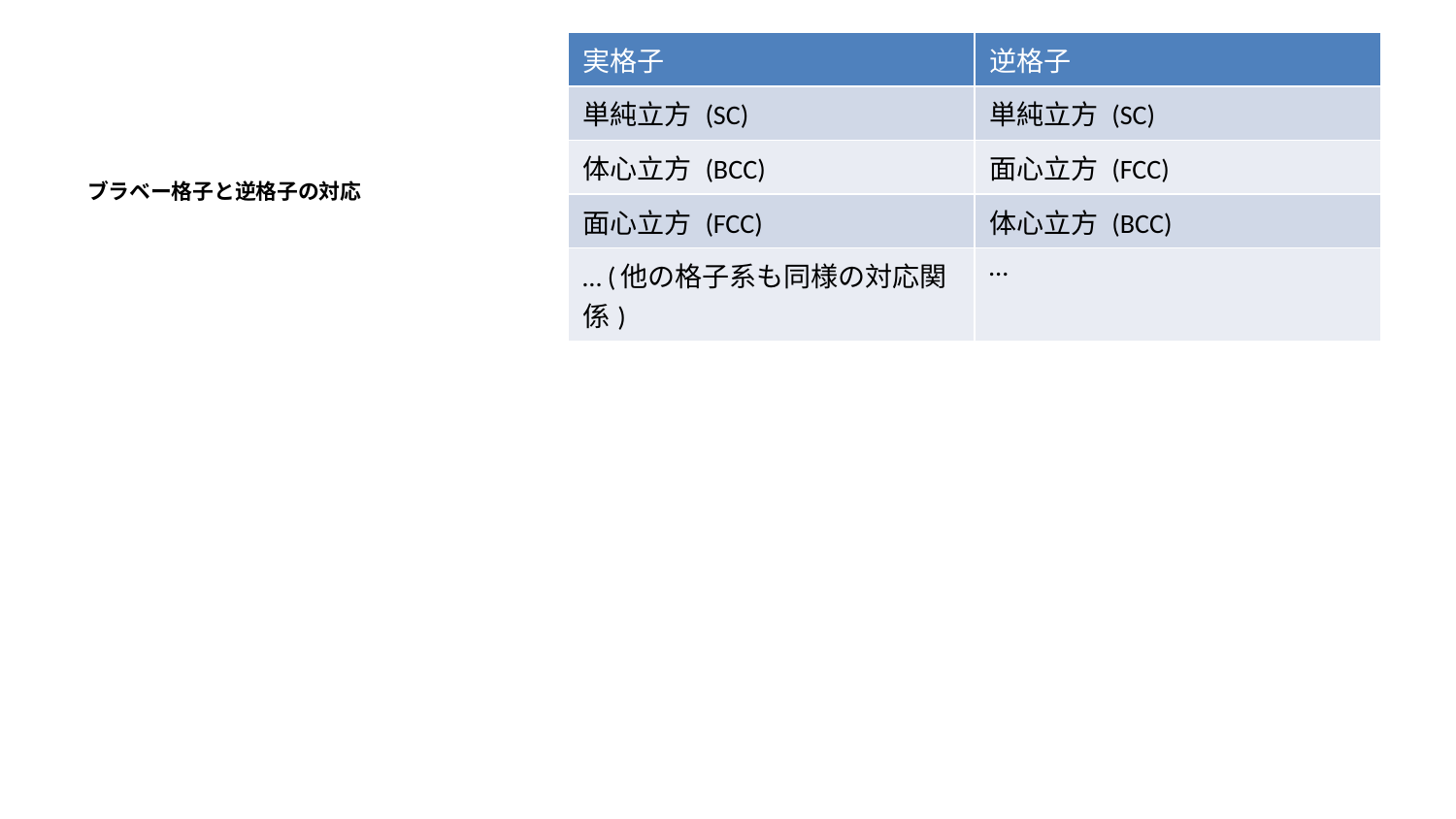

| 実格子 | 逆格子 |
| --- | --- |
| 単純立方 (SC) | 単純立方 (SC) |
| 体心立方 (BCC) | 面心立方 (FCC) |
| 面心立方 (FCC) | 体心立方 (BCC) |
| … (他の格子系も同様の対応関係) | … |
ブラベー格子と逆格子の対応